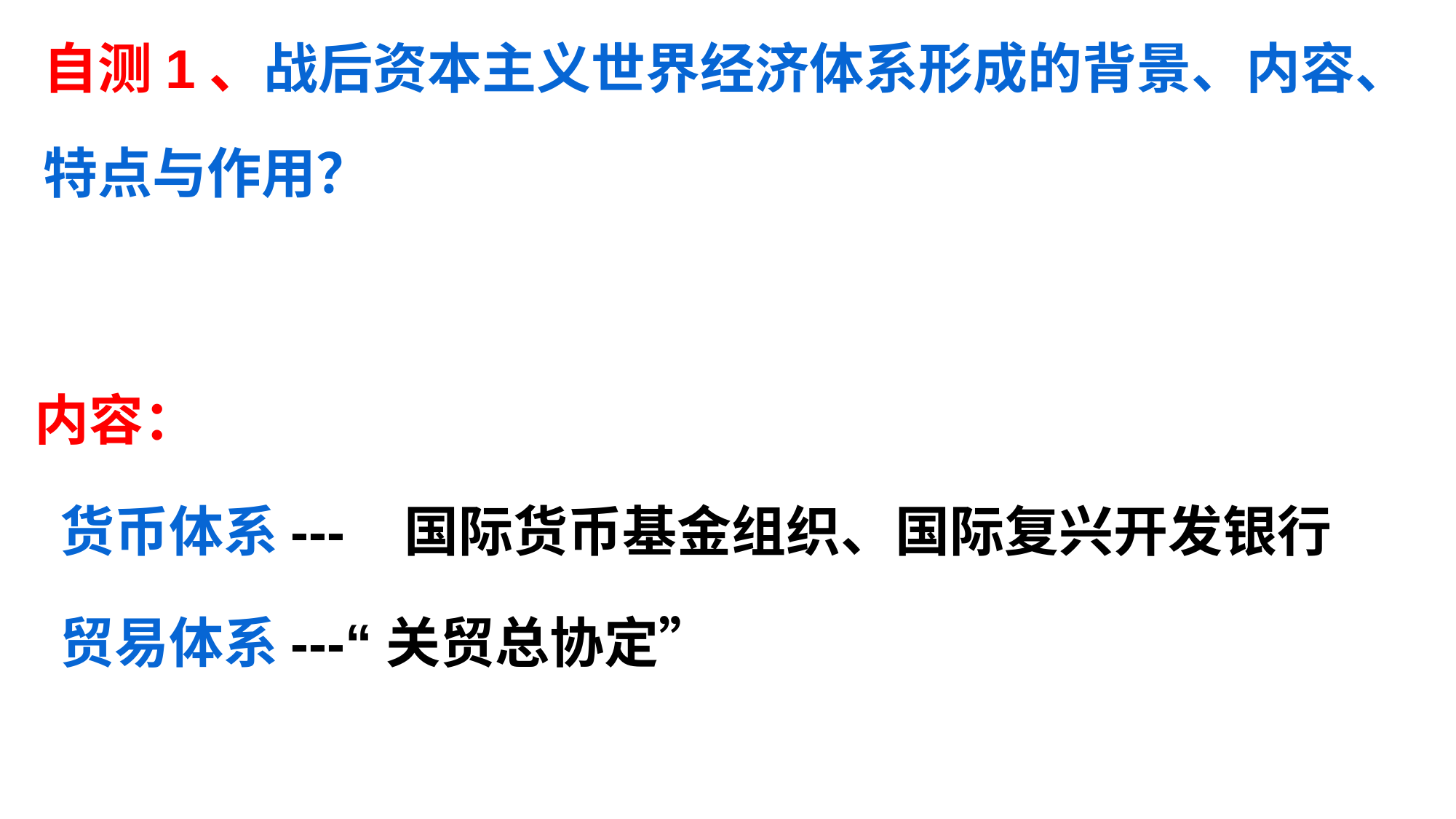

自测1、战后资本主义世界经济体系形成的背景、内容、特点与作用？
内容：
 货币体系---   国际货币基金组织、国际复兴开发银行
 贸易体系---“关贸总协定”